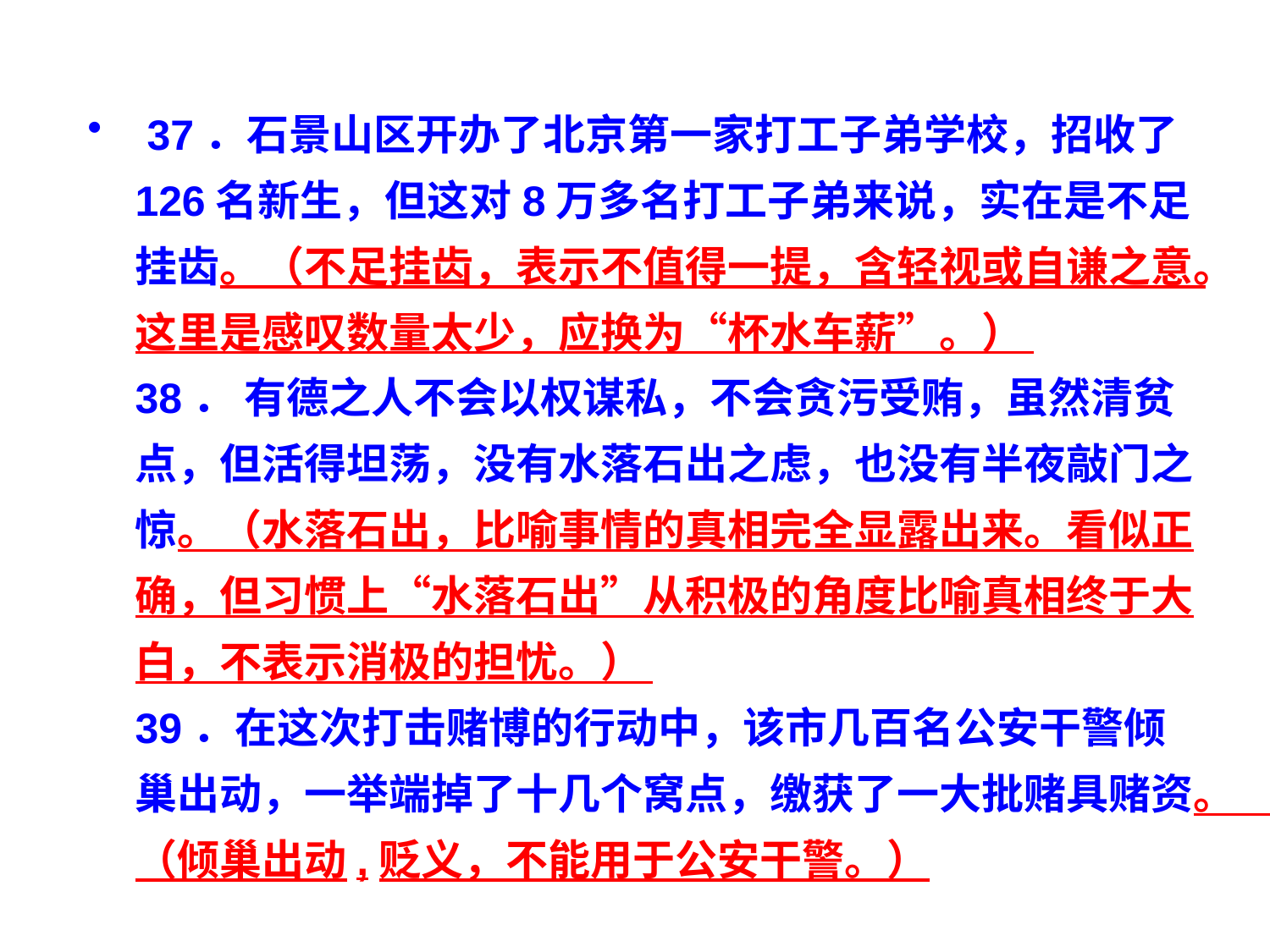

37．石景山区开办了北京第一家打工子弟学校，招收了126名新生，但这对8万多名打工子弟来说，实在是不足挂齿。（不足挂齿，表示不值得一提，含轻视或自谦之意。这里是感叹数量太少，应换为“杯水车薪”。） 
38． 有德之人不会以权谋私，不会贪污受贿，虽然清贫点，但活得坦荡，没有水落石出之虑，也没有半夜敲门之惊。（水落石出，比喻事情的真相完全显露出来。看似正确，但习惯上“水落石出”从积极的角度比喻真相终于大白，不表示消极的担忧。） 
39．在这次打击赌博的行动中，该市几百名公安干警倾巢出动，一举端掉了十几个窝点，缴获了一大批赌具赌资。（倾巢出动,贬义，不能用于公安干警。）